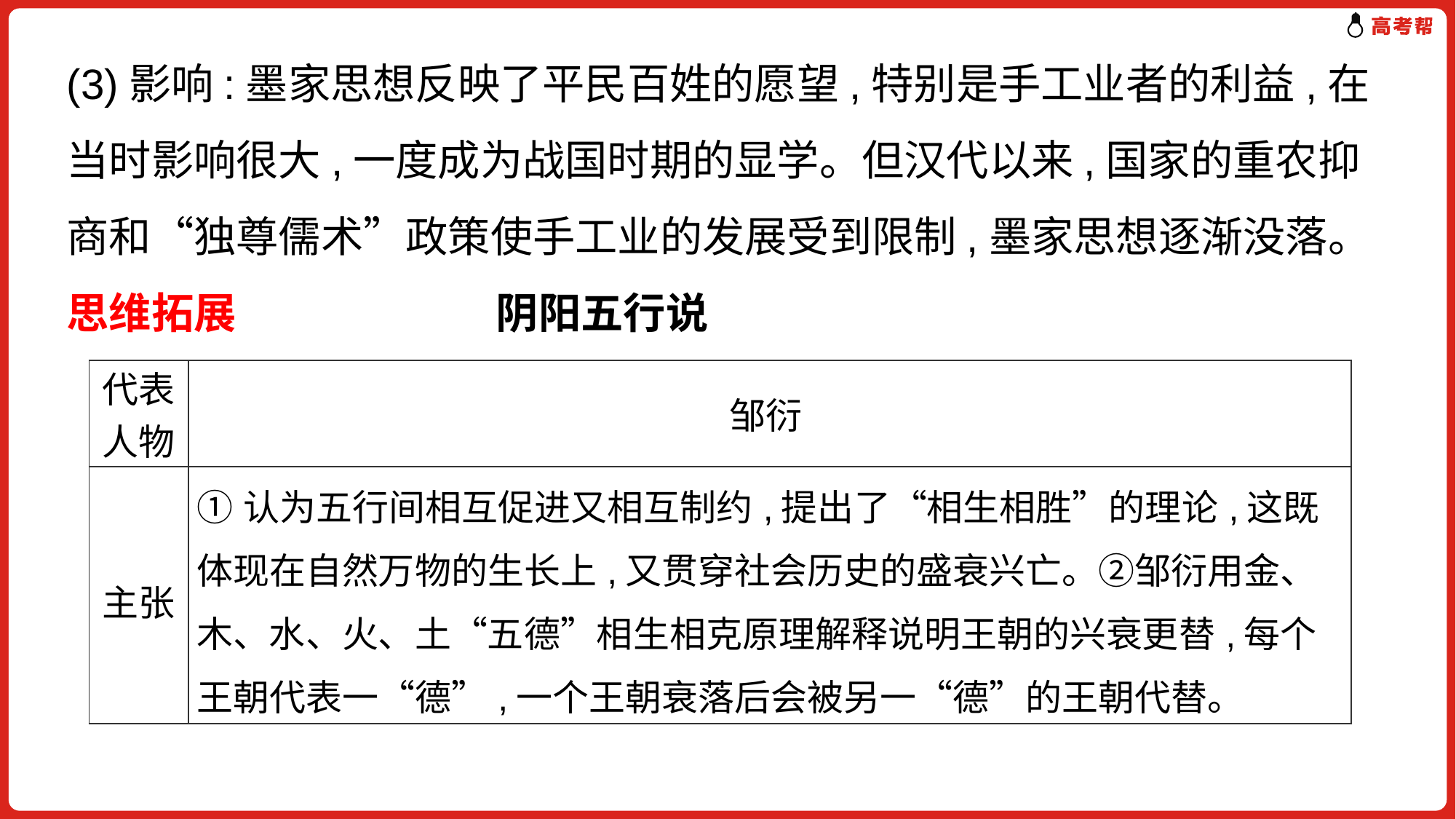

(3)影响:墨家思想反映了平民百姓的愿望,特别是手工业者的利益,在当时影响很大,一度成为战国时期的显学。但汉代以来,国家的重农抑商和“独尊儒术”政策使手工业的发展受到限制,墨家思想逐渐没落。
思维拓展                           阴阳五行说
| 代表人物 | 邹衍 |
| --- | --- |
| 主张 | ①认为五行间相互促进又相互制约,提出了“相生相胜”的理论,这既体现在自然万物的生长上,又贯穿社会历史的盛衰兴亡。②邹衍用金、木、水、火、土“五德”相生相克原理解释说明王朝的兴衰更替,每个王朝代表一“德”,一个王朝衰落后会被另一“德”的王朝代替。 |